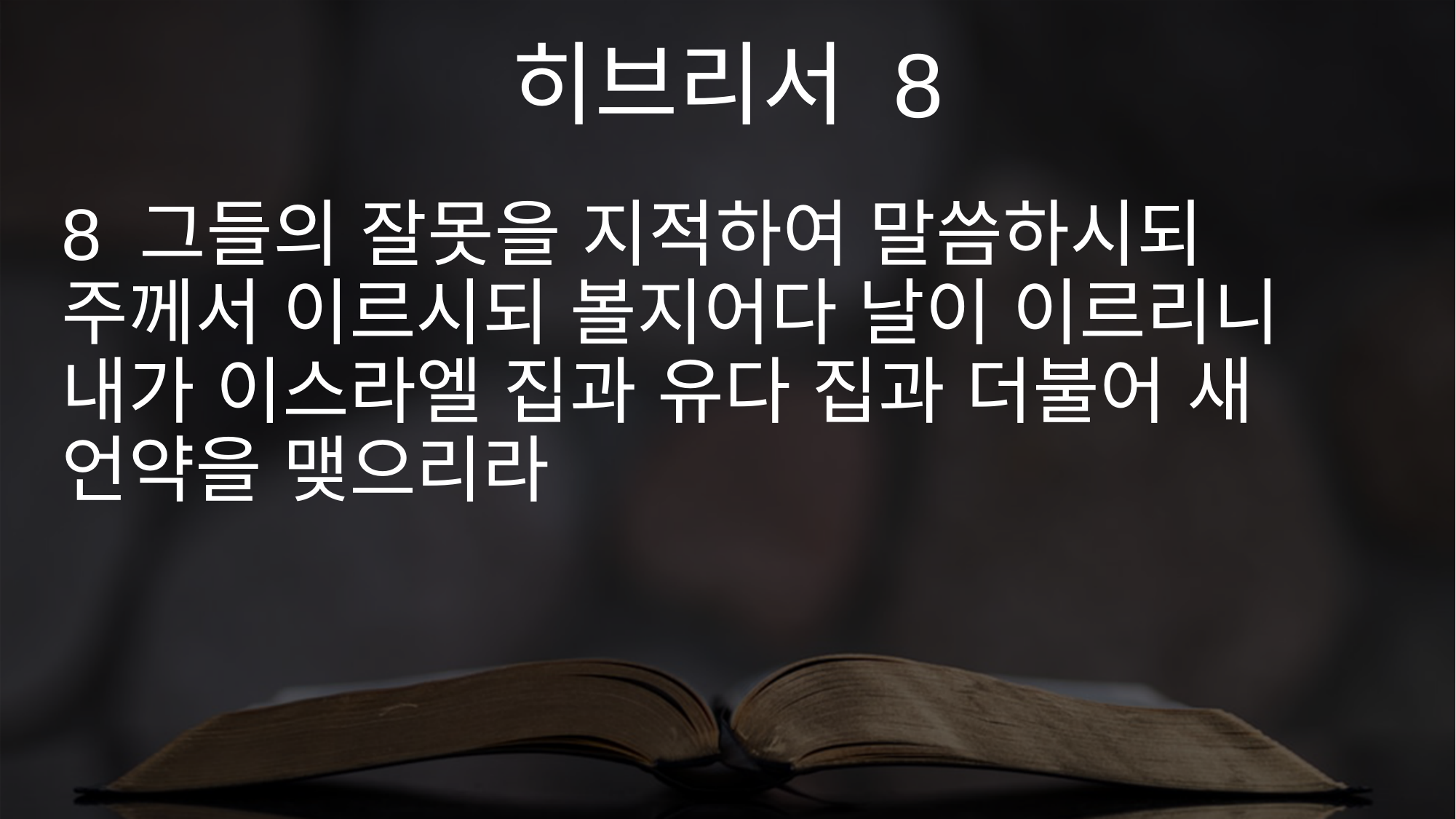

히브리서 8
8 그들의 잘못을 지적하여 말씀하시되 주께서 이르시되 볼지어다 날이 이르리니 내가 이스라엘 집과 유다 집과 더불어 새 언약을 맺으리라